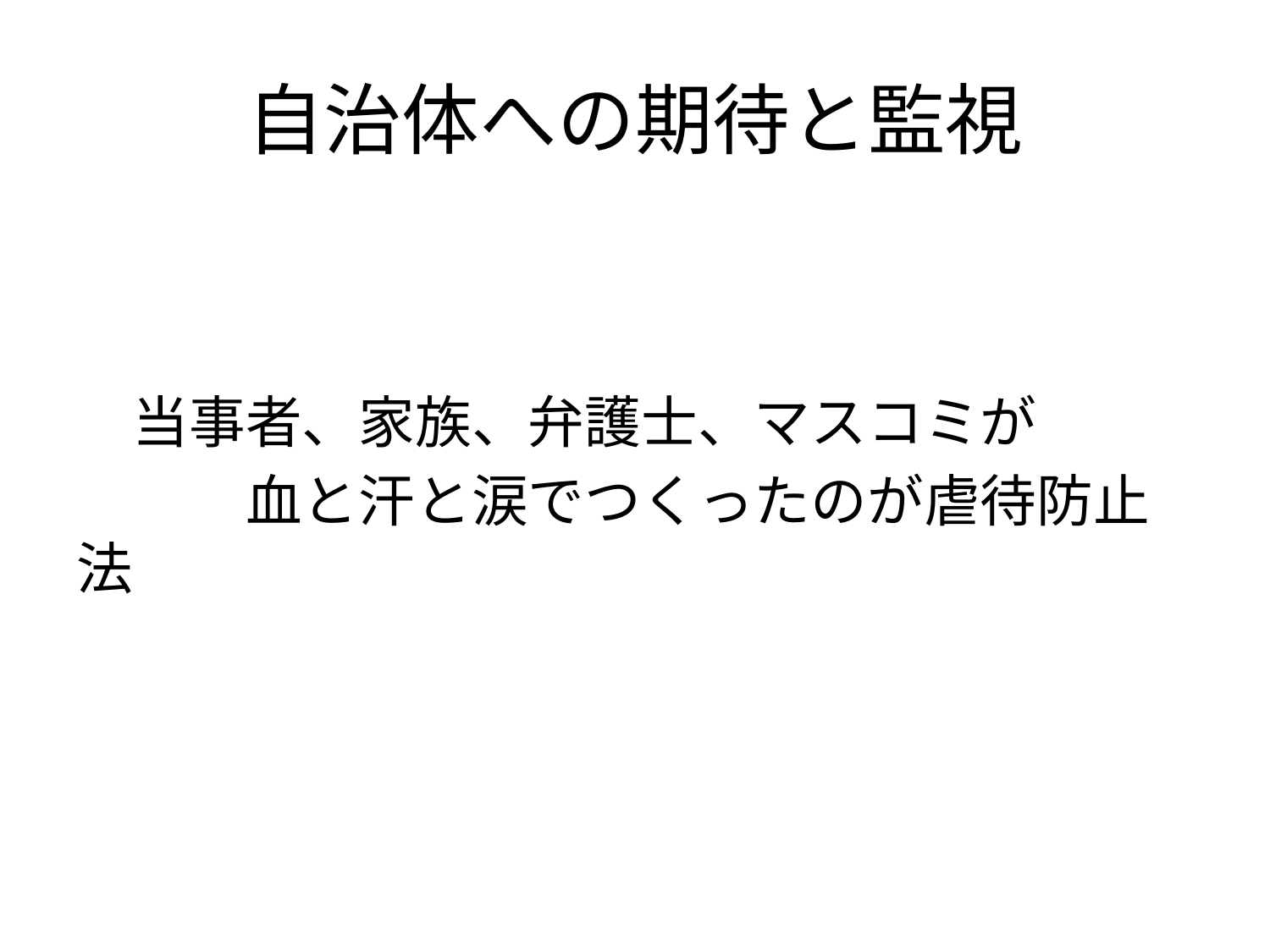

# 自治体への期待と監視

　当事者、家族、弁護士、マスコミが
　　　血と汗と涙でつくったのが虐待防止法